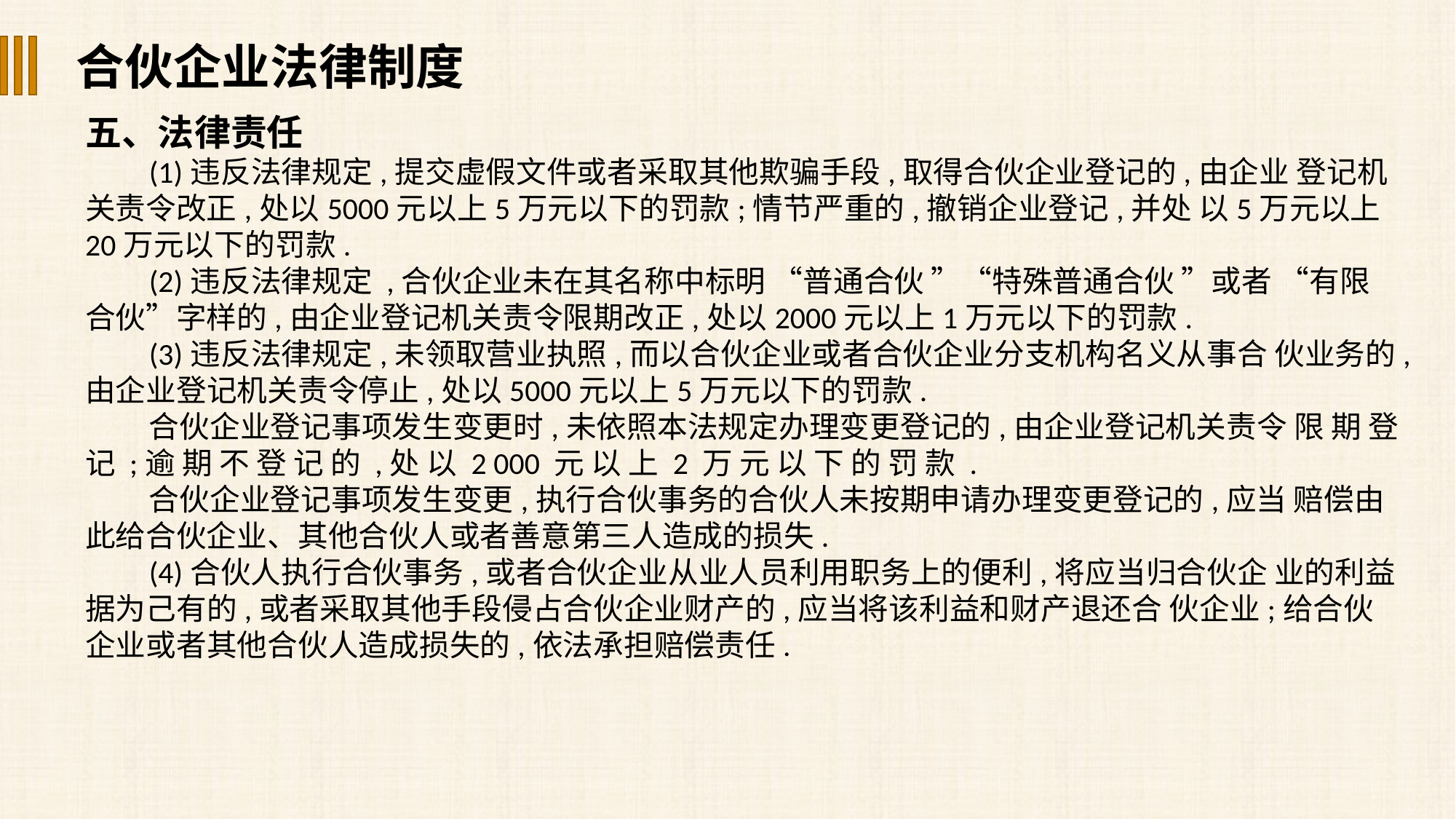

合伙企业法律制度

五、法律责任
(1)违反法律规定,提交虚假文件或者采取其他欺骗手段,取得合伙企业登记的,由企业 登记机关责令改正,处以5000元以上5万元以下的罚款;情节严重的,撤销企业登记,并处 以5万元以上20万元以下的罚款.
(2)违反法律规定 ,合伙企业未在其名称中标明 “普通合伙 ”“特殊普通合伙 ”或者 “有限合伙”字样的,由企业登记机关责令限期改正,处以2000元以上1万元以下的罚款.
(3)违反法律规定,未领取营业执照,而以合伙企业或者合伙企业分支机构名义从事合 伙业务的,由企业登记机关责令停止,处以5000元以上5万元以下的罚款.
合伙企业登记事项发生变更时,未依照本法规定办理变更登记的,由企业登记机关责令 限 期 登 记 ;逾 期 不 登 记 的 ,处 以 2 000 元 以 上 2 万 元 以 下 的 罚 款 .
合伙企业登记事项发生变更,执行合伙事务的合伙人未按期申请办理变更登记的,应当 赔偿由此给合伙企业、其他合伙人或者善意第三人造成的损失.
(4)合伙人执行合伙事务,或者合伙企业从业人员利用职务上的便利,将应当归合伙企 业的利益据为己有的,或者采取其他手段侵占合伙企业财产的,应当将该利益和财产退还合 伙企业;给合伙企业或者其他合伙人造成损失的,依法承担赔偿责任.